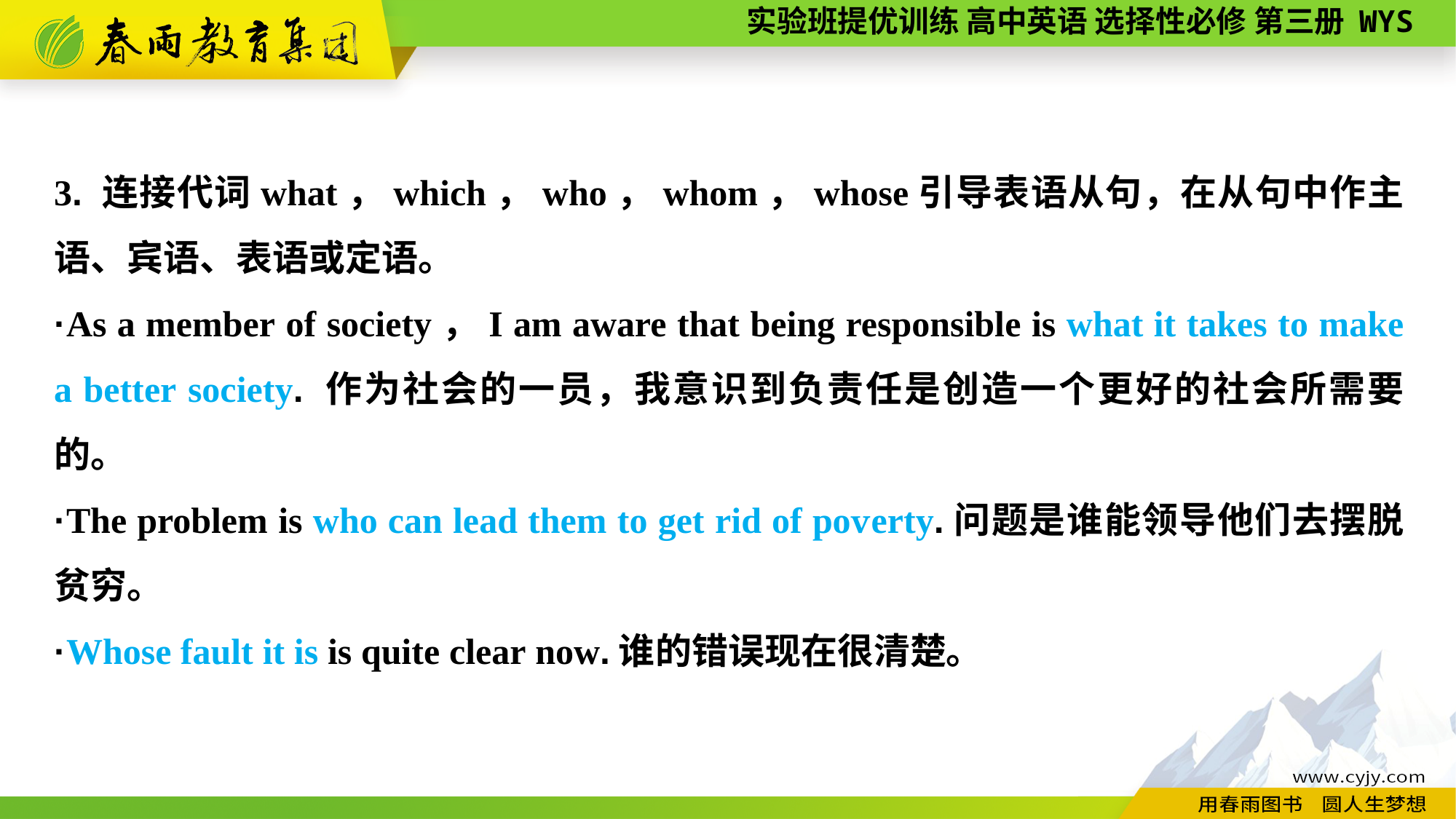

3. 连接代词what，which，who，whom，whose引导表语从句，在从句中作主语、宾语、表语或定语。
·As a member of society，I am aware that being responsible is what it takes to make a better society. 作为社会的一员，我意识到负责任是创造一个更好的社会所需要的。
·The problem is who can lead them to get rid of poverty.问题是谁能领导他们去摆脱贫穷。
·Whose fault it is is quite clear now.谁的错误现在很清楚。